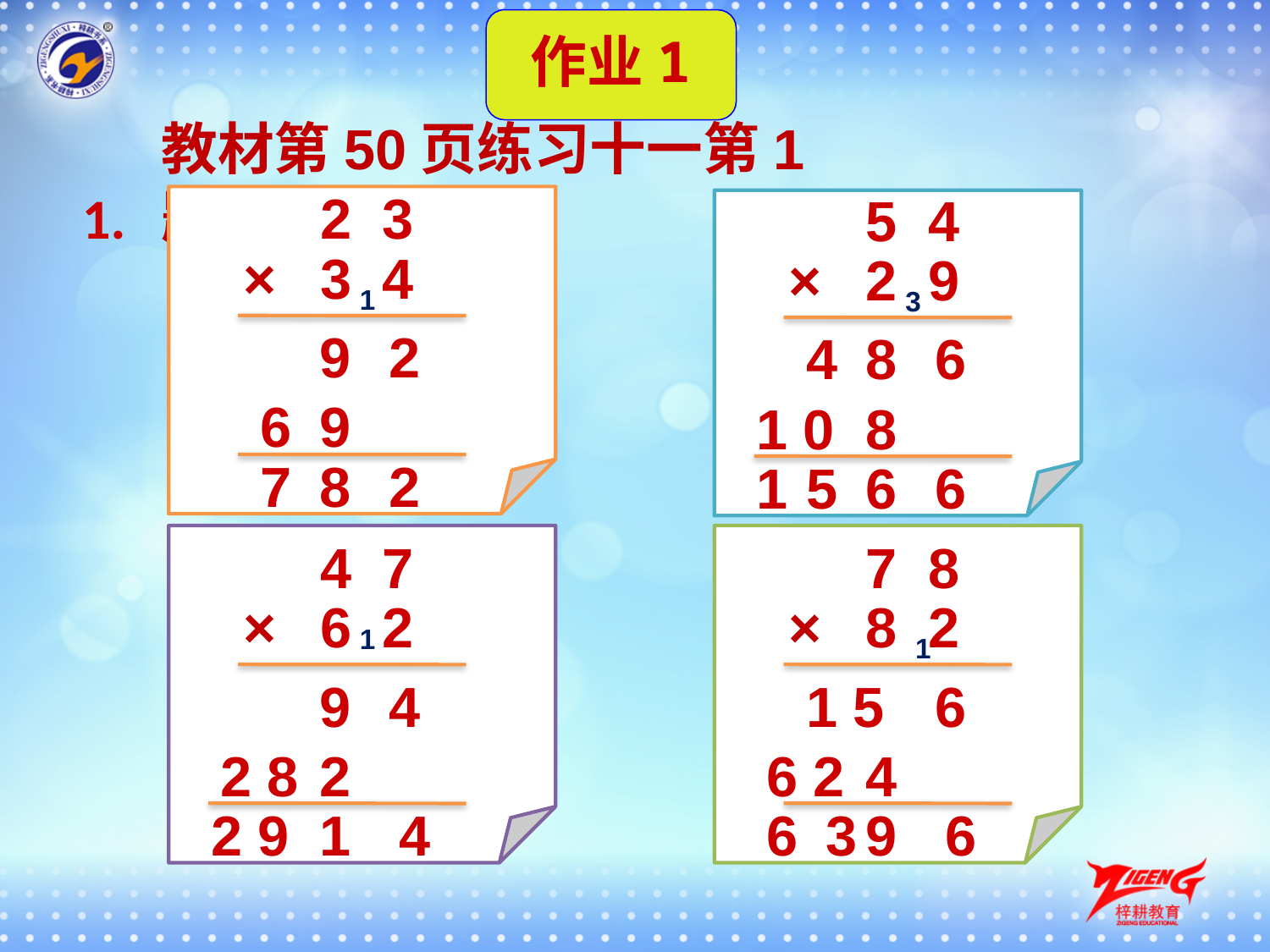

作业1
教材第50页练习十一第1题。
1.
2  3
×
3  4
5  4
×
2  9

1
3
9
2
4
8
6
6
9
1 0
8
7
8
2
1
5
6
6

4  7
×
6  2

7  8
×
8  2
1
1
9
4
6
1 5
2 8
2
6 2
4
2 9
1
4
6
3
9
6